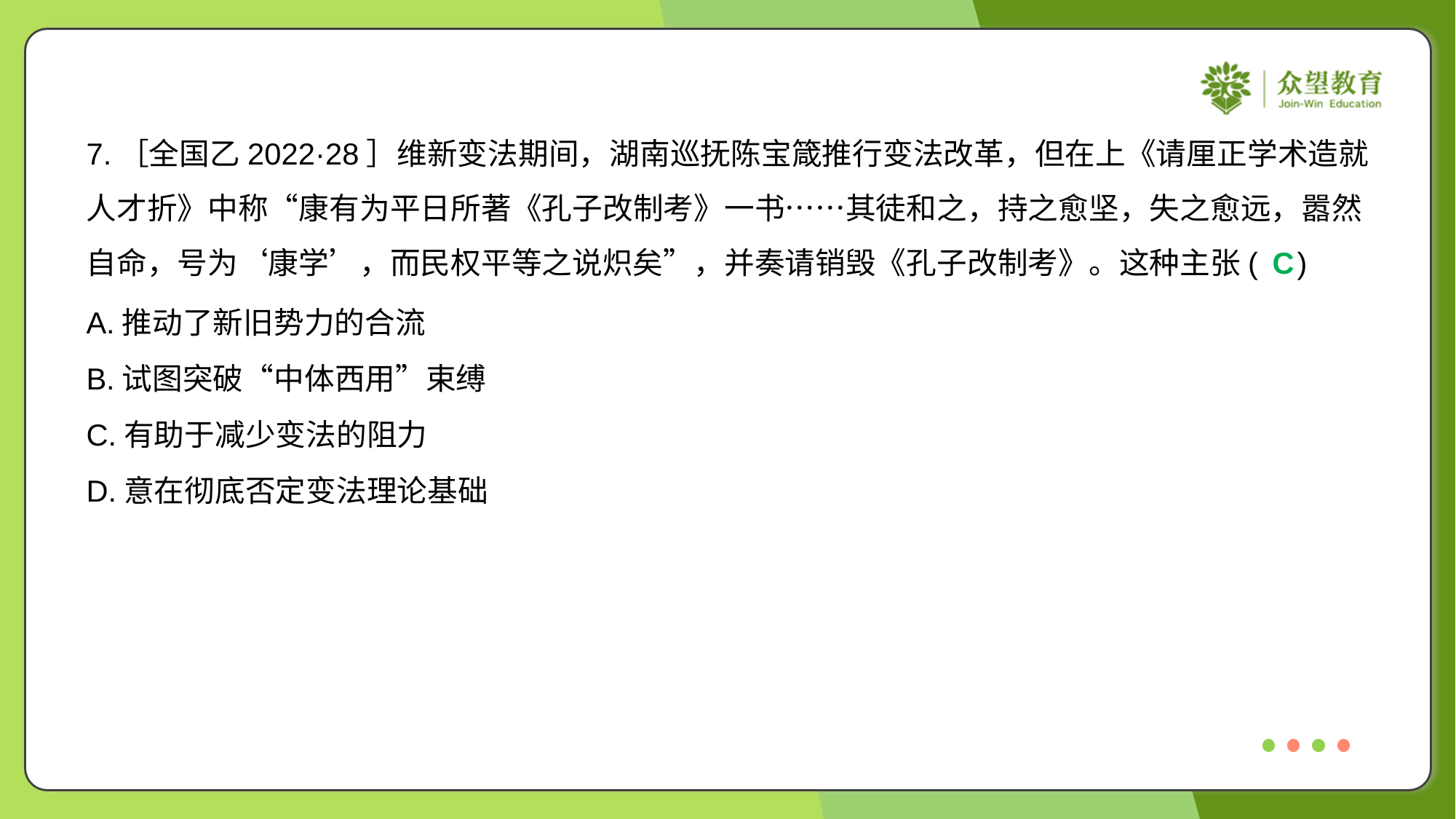

7.［全国乙2022·28］维新变法期间，湖南巡抚陈宝箴推行变法改革，但在上《请厘正学术造就
人才折》中称“康有为平日所著《孔子改制考》一书……其徒和之，持之愈坚，失之愈远，嚣然
自命，号为‘康学’，而民权平等之说炽矣”，并奏请销毁《孔子改制考》。这种主张(     )
C
A.推动了新旧势力的合流
B.试图突破“中体西用”束缚
C.有助于减少变法的阻力
D.意在彻底否定变法理论基础